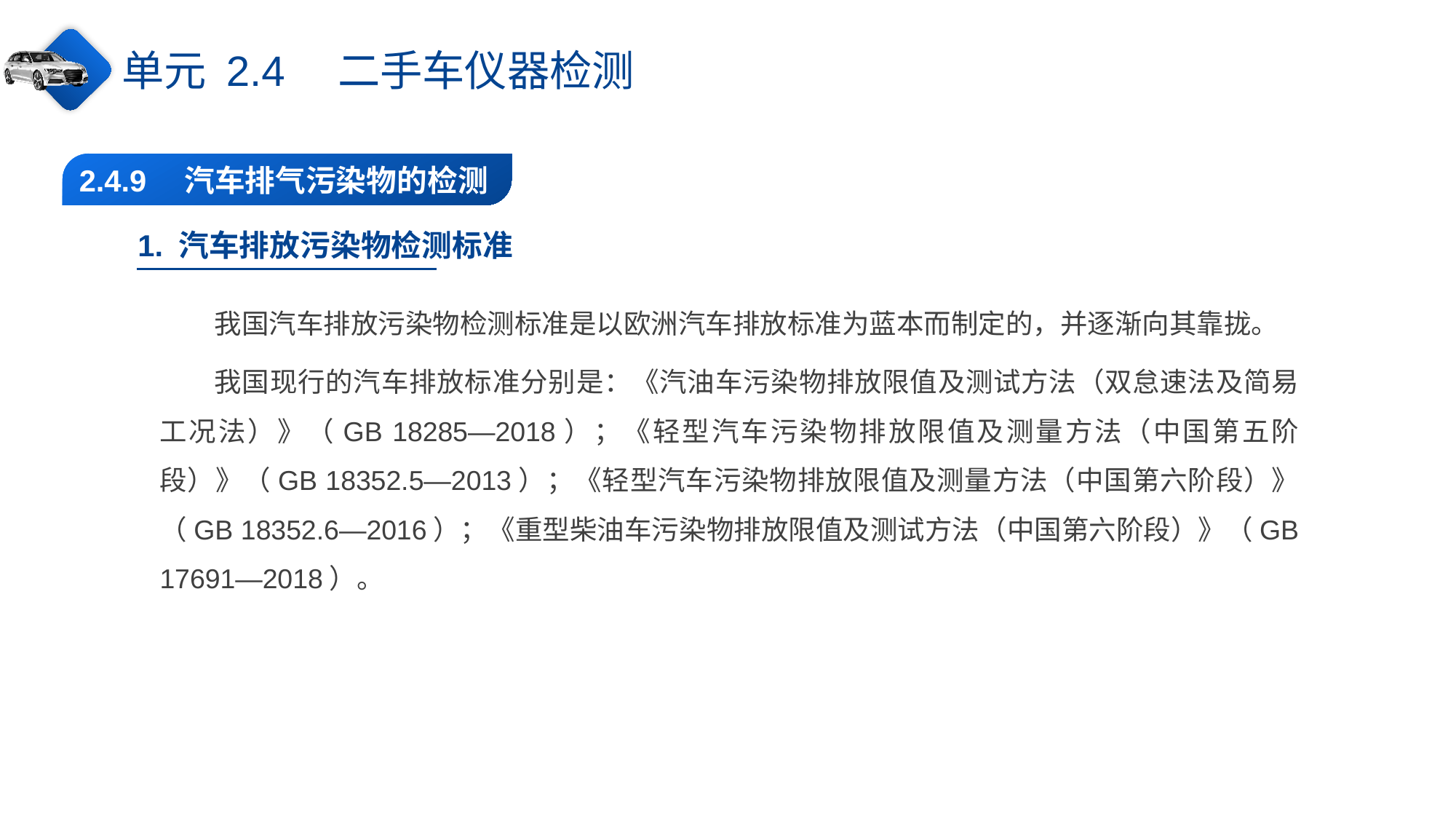

单元 2.4　二手车仪器检测
2.4.9　汽车排气污染物的检测
1. 汽车排放污染物检测标准
我国汽车排放污染物检测标准是以欧洲汽车排放标准为蓝本而制定的，并逐渐向其靠拢。
我国现行的汽车排放标准分别是：《汽油车污染物排放限值及测试方法（双怠速法及简易工况法）》（GB 18285—2018）；《轻型汽车污染物排放限值及测量方法（中国第五阶段）》（GB 18352.5—2013）；《轻型汽车污染物排放限值及测量方法（中国第六阶段）》（GB 18352.6—2016）；《重型柴油车污染物排放限值及测试方法（中国第六阶段）》（GB 17691—2018）。